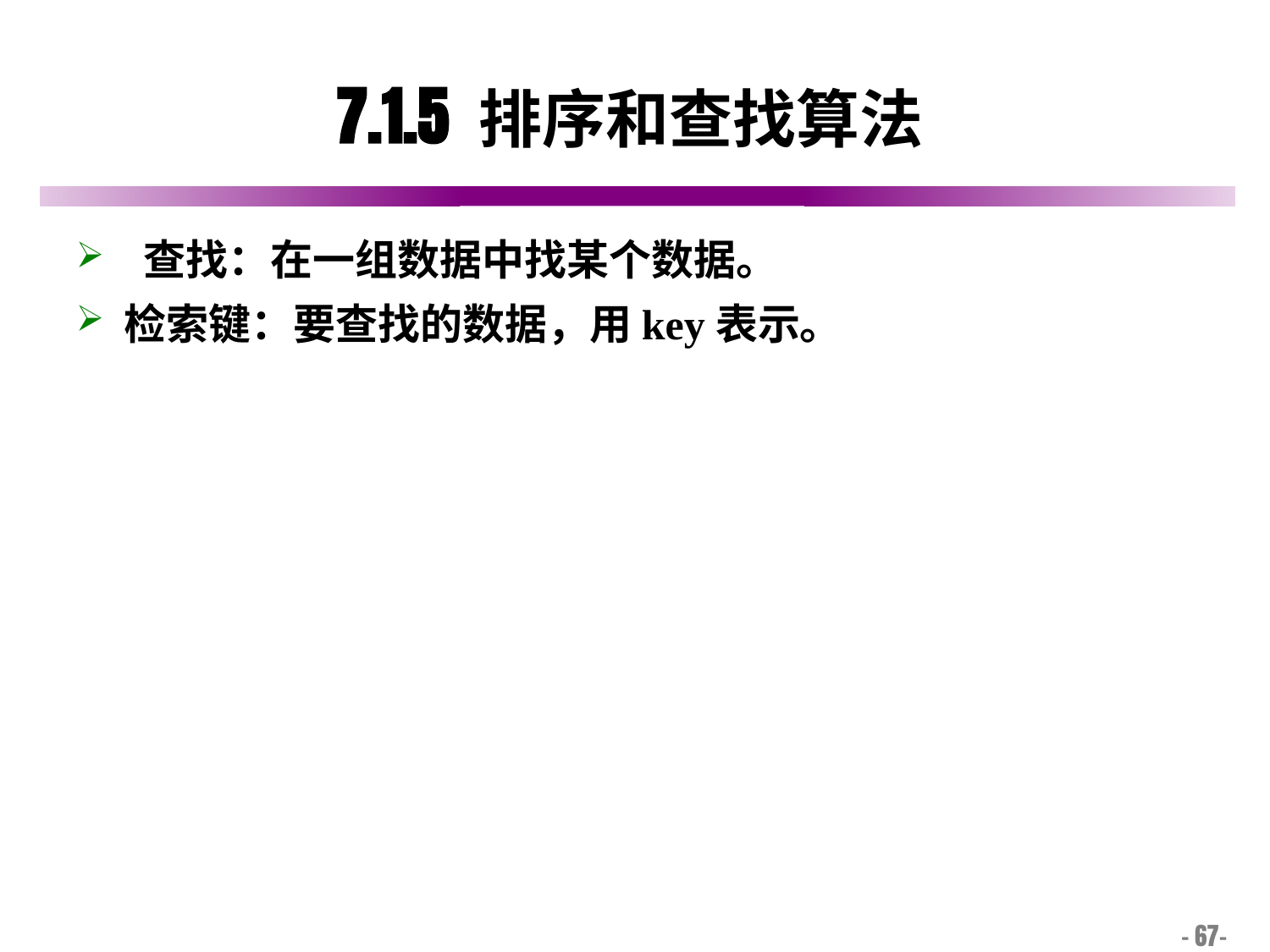

# 7.1.5 排序和查找算法
 查找：在一组数据中找某个数据。
检索键：要查找的数据，用key表示。
 - 67-